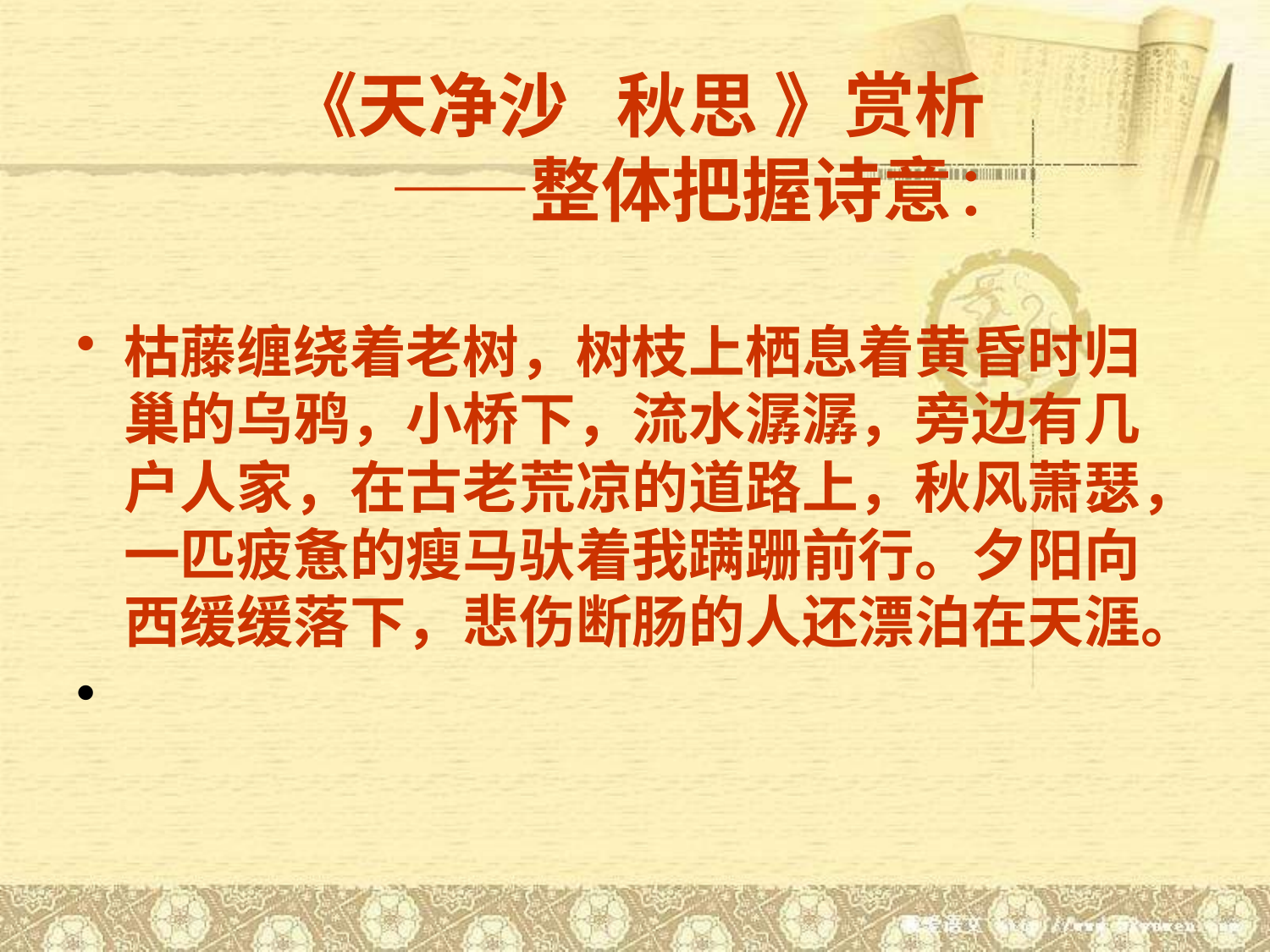

# 《天净沙   秋思 》赏析 　　——整体把握诗意：

枯藤缠绕着老树，树枝上栖息着黄昏时归巢的乌鸦，小桥下，流水潺潺，旁边有几户人家，在古老荒凉的道路上，秋风萧瑟，一匹疲惫的瘦马驮着我蹒跚前行。夕阳向西缓缓落下，悲伤断肠的人还漂泊在天涯。